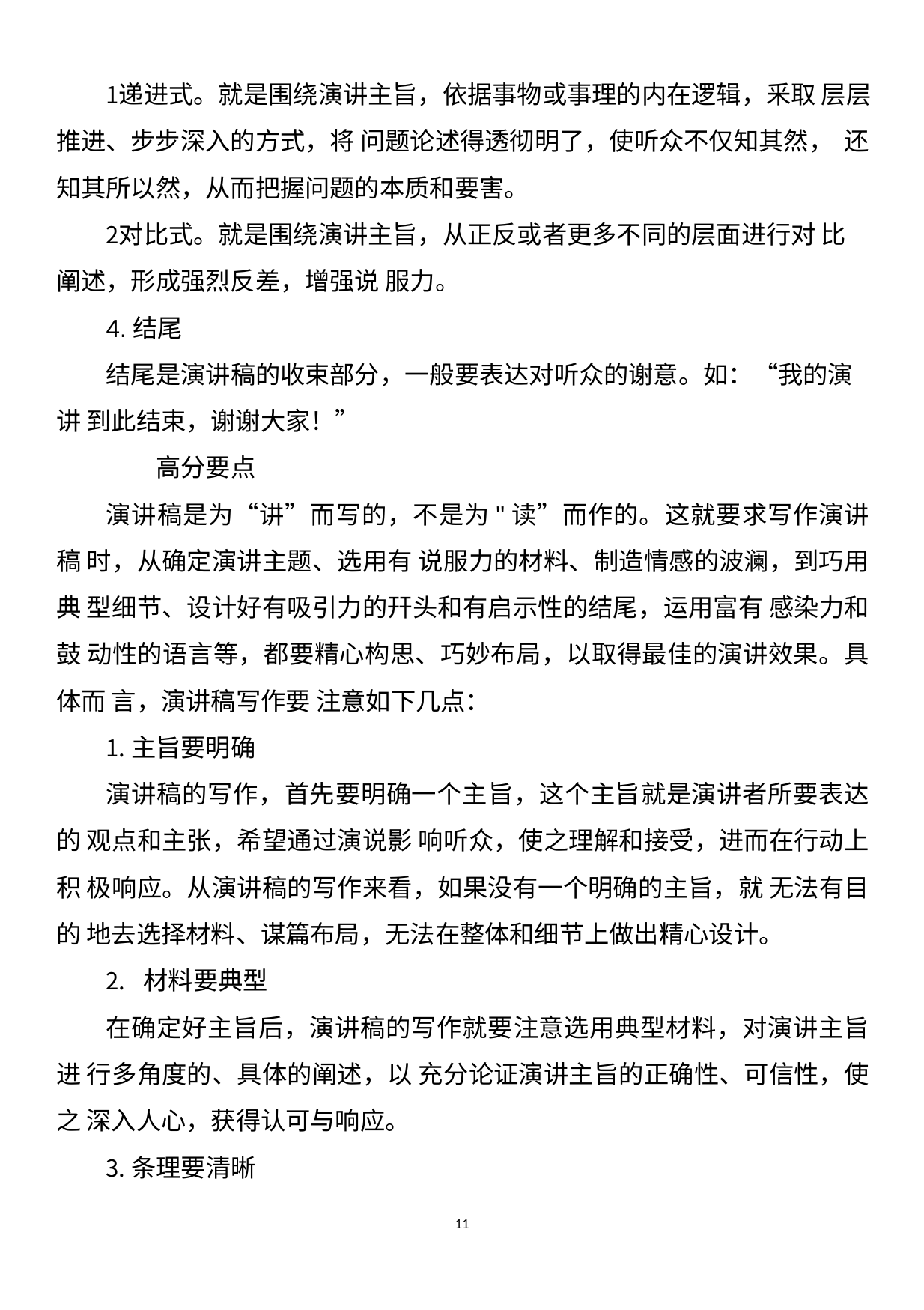

递进式。就是围绕演讲主旨，依据事物或事理的内在逻辑，釆取 层层推进、步步深入的方式，将 问题论述得透彻明了，使听众不仅知其然，  还知其所以然，从而把握问题的本质和要害。
对比式。就是围绕演讲主旨，从正反或者更多不同的层面进行对 比阐述，形成强烈反差，增强说 服力。
4.结尾
结尾是演讲稿的收束部分，一般要表达对听众的谢意。如：“我的演讲 到此结束，谢谢大家！”
高分要点
演讲稿是为“讲”而写的，不是为"读”而作的。这就要求写作演讲稿 时，从确定演讲主题、选用有 说服力的材料、制造情感的波澜，到巧用典 型细节、设计好有吸引力的幵头和有启示性的结尾，运用富有 感染力和鼓 动性的语言等，都要精心构思、巧妙布局，以取得最佳的演讲效果。具体而 言，演讲稿写作要 注意如下几点：
主旨要明确
演讲稿的写作，首先要明确一个主旨，这个主旨就是演讲者所要表达的 观点和主张，希望通过演说影 响听众，使之理解和接受，进而在行动上积 极响应。从演讲稿的写作来看，如果没有一个明确的主旨，就 无法有目的 地去选择材料、谋篇布局，无法在整体和细节上做出精心设计。
材料要典型
在确定好主旨后，演讲稿的写作就要注意选用典型材料，对演讲主旨进 行多角度的、具体的阐述，以 充分论证演讲主旨的正确性、可信性，使之 深入人心，获得认可与响应。
条理要清晰
11